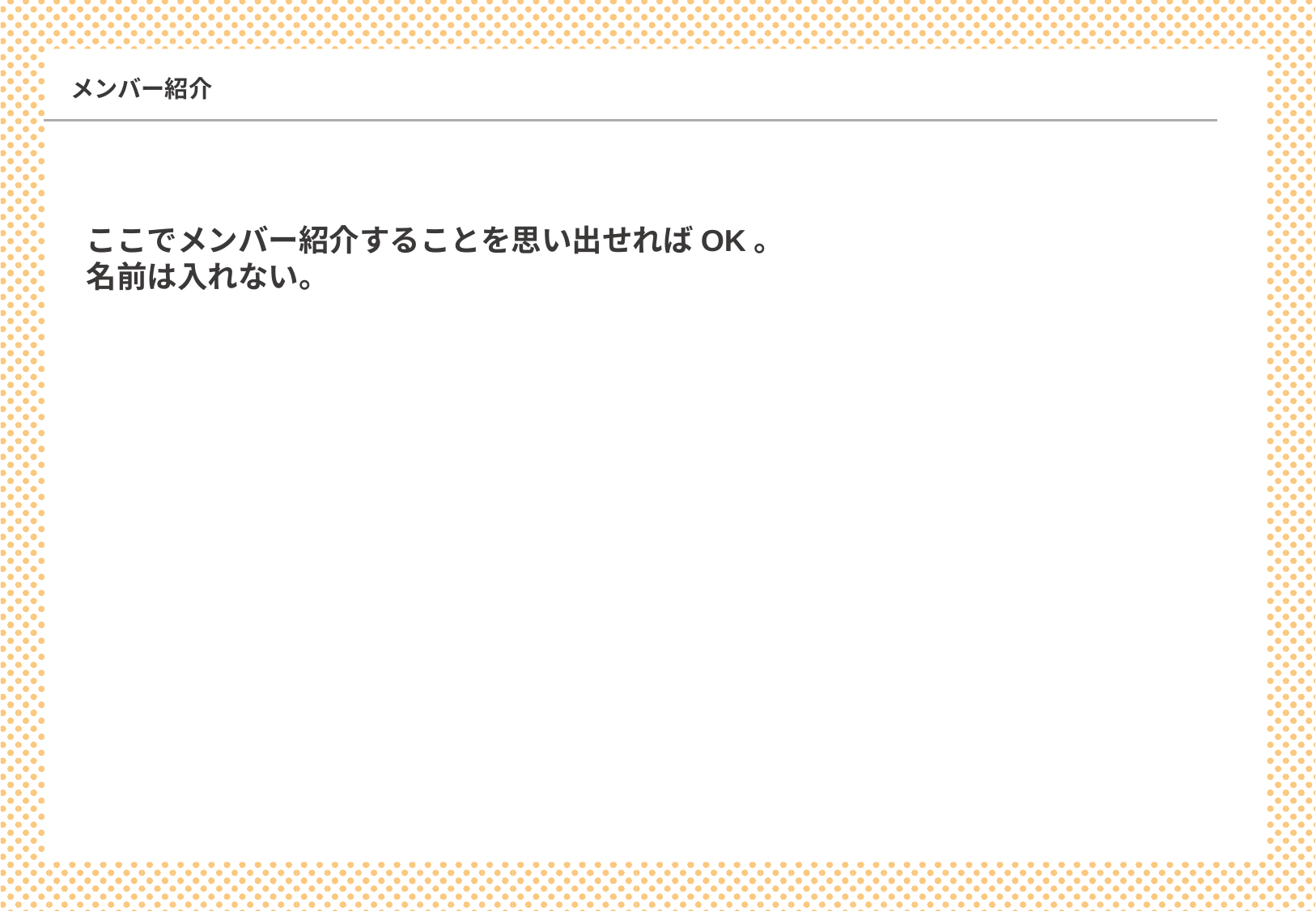

メンバー紹介
ここでメンバー紹介することを思い出せればOK。
名前は入れない。